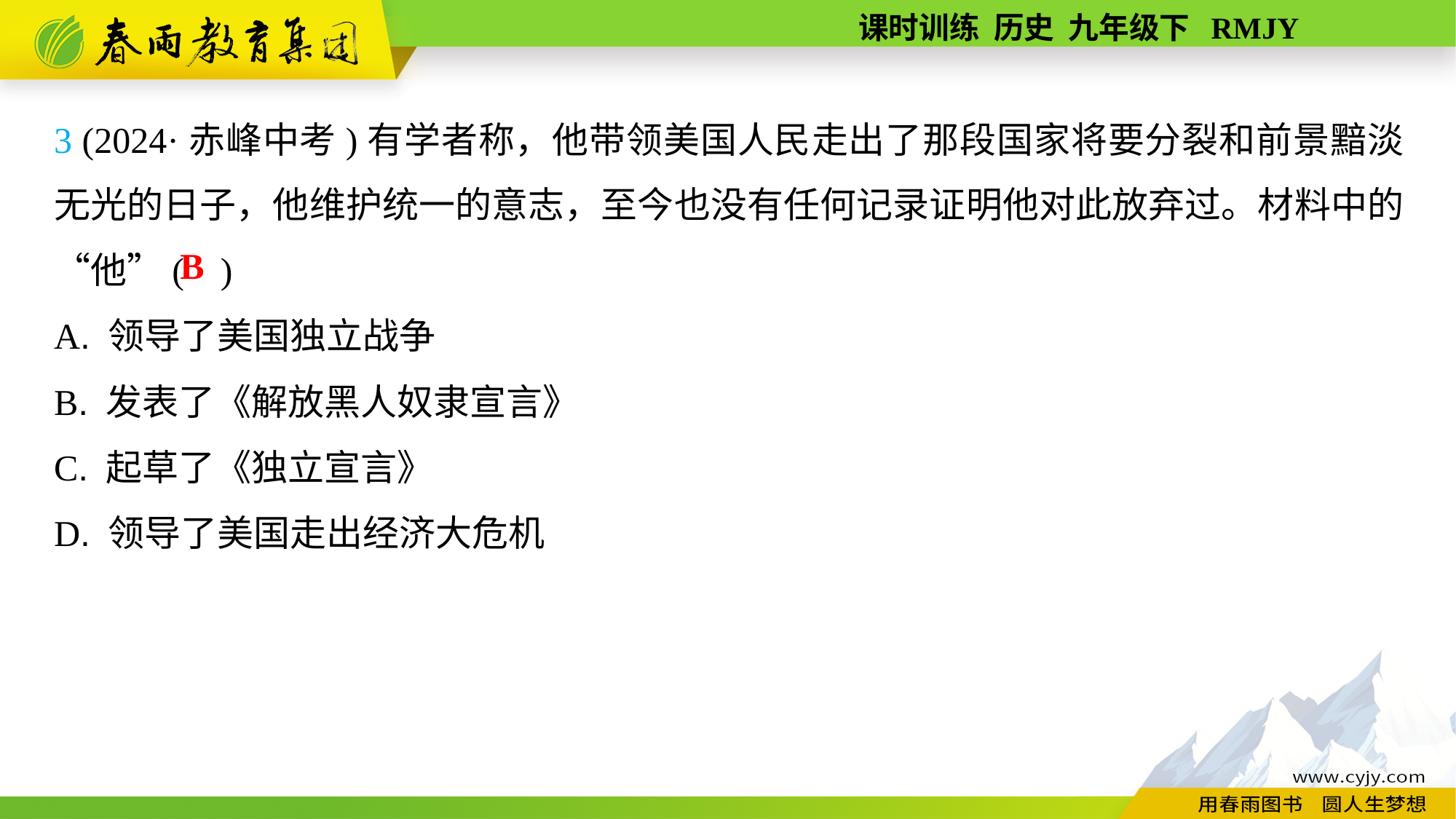

3 (2024·赤峰中考)有学者称，他带领美国人民走出了那段国家将要分裂和前景黯淡无光的日子，他维护统一的意志，至今也没有任何记录证明他对此放弃过。材料中的“他”(    )
A. 领导了美国独立战争
B. 发表了《解放黑人奴隶宣言》
C. 起草了《独立宣言》
D. 领导了美国走出经济大危机

B